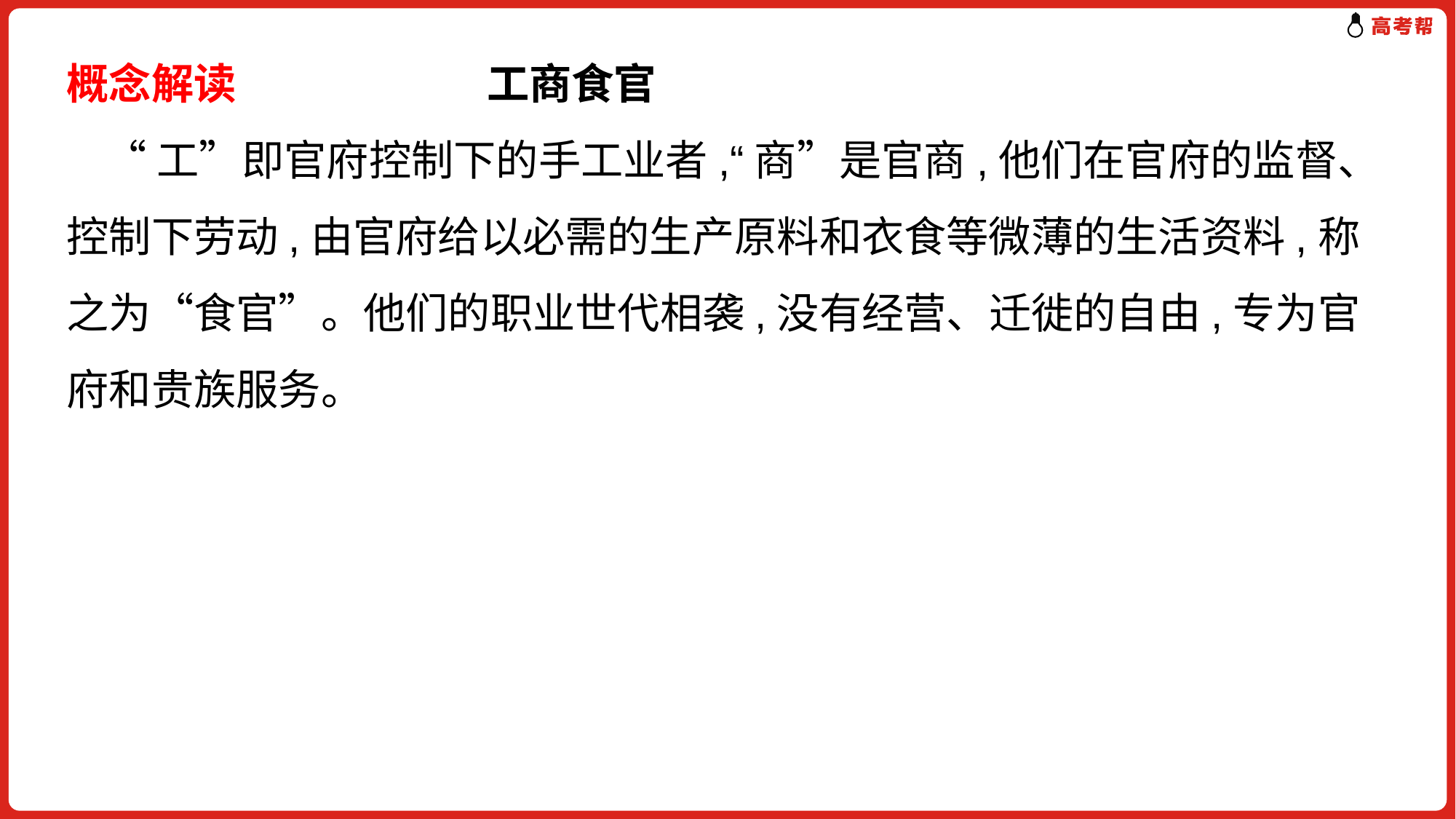

概念解读                          工商食官
    “工”即官府控制下的手工业者,“商”是官商,他们在官府的监督、控制下劳动,由官府给以必需的生产原料和衣食等微薄的生活资料,称之为“食官”。他们的职业世代相袭,没有经营、迁徙的自由,专为官府和贵族服务。